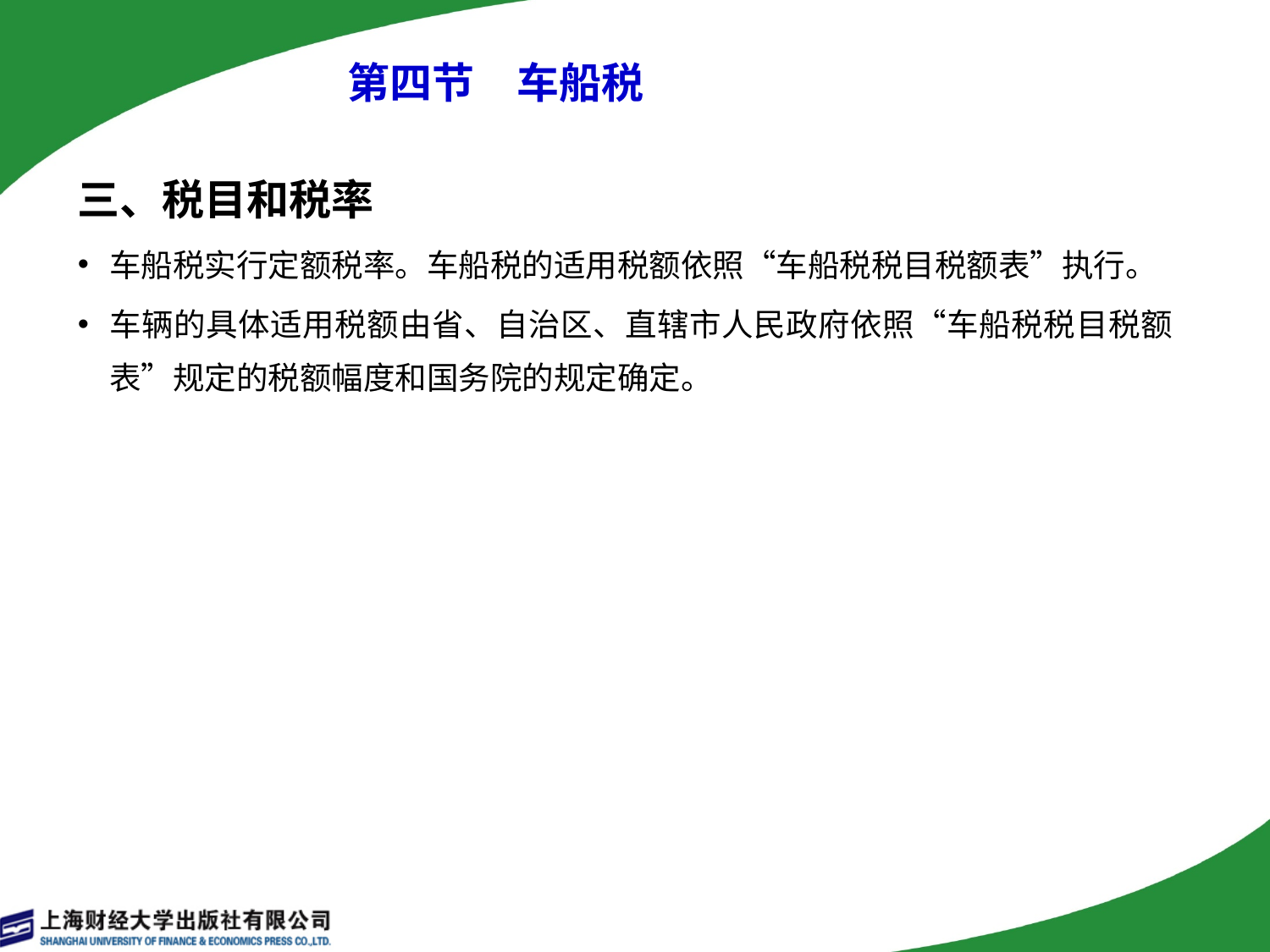

# 第四节　车船税
三、税目和税率
车船税实行定额税率。车船税的适用税额依照“车船税税目税额表”执行。
车辆的具体适用税额由省、自治区、直辖市人民政府依照“车船税税目税额表”规定的税额幅度和国务院的规定确定。